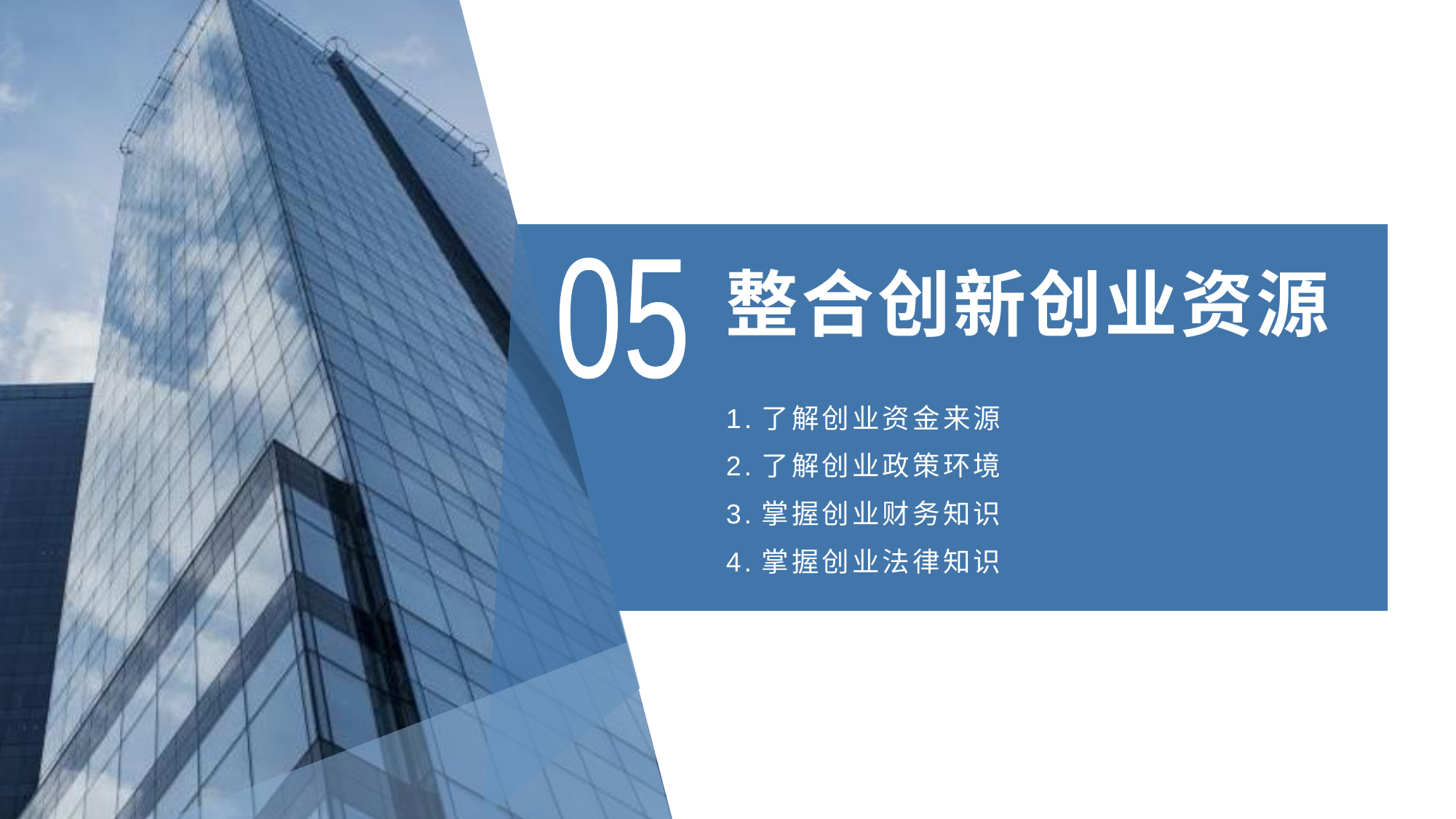

# 整合创新创业资源
05
1.了解创业资金来源
2.了解创业政策环境
3.掌握创业财务知识
4.掌握创业法律知识